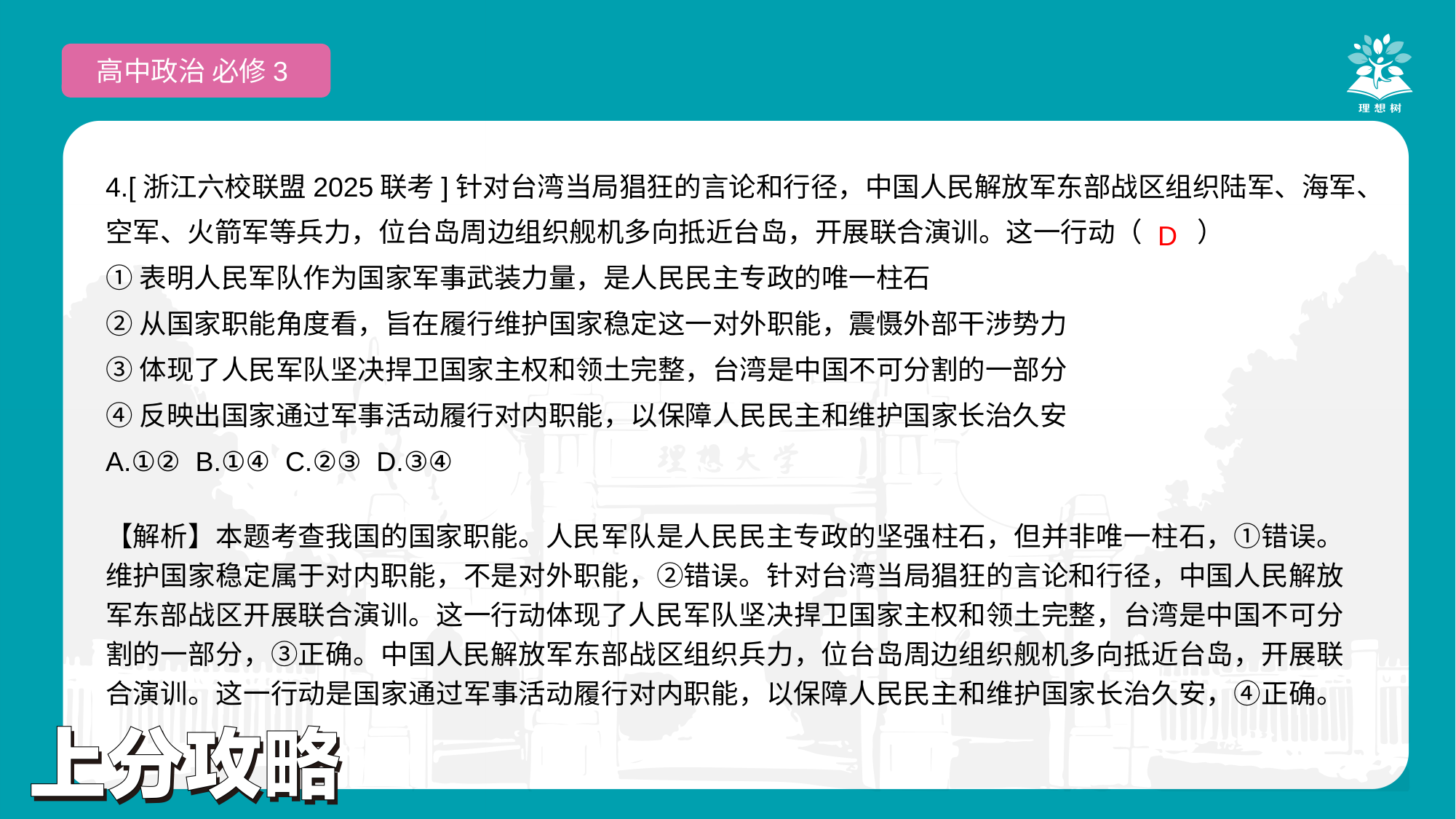

高中政治 必修3
4.[浙江六校联盟2025联考]针对台湾当局猖狂的言论和行径，中国人民解放军东部战区组织陆军、海军、空军、火箭军等兵力，位台岛周边组织舰机多向抵近台岛，开展联合演训。这一行动（　　）
①表明人民军队作为国家军事武装力量，是人民民主专政的唯一柱石
②从国家职能角度看，旨在履行维护国家稳定这一对外职能，震慑外部干涉势力
③体现了人民军队坚决捍卫国家主权和领土完整，台湾是中国不可分割的一部分
④反映出国家通过军事活动履行对内职能，以保障人民民主和维护国家长治久安
A.①②  B.①④  C.②③  D.③④
 D
【解析】本题考查我国的国家职能。人民军队是人民民主专政的坚强柱石，但并非唯一柱石，①错误。维护国家稳定属于对内职能，不是对外职能，②错误。针对台湾当局猖狂的言论和行径，中国人民解放军东部战区开展联合演训。这一行动体现了人民军队坚决捍卫国家主权和领土完整，台湾是中国不可分割的一部分，③正确。中国人民解放军东部战区组织兵力，位台岛周边组织舰机多向抵近台岛，开展联合演训。这一行动是国家通过军事活动履行对内职能，以保障人民民主和维护国家长治久安，④正确。